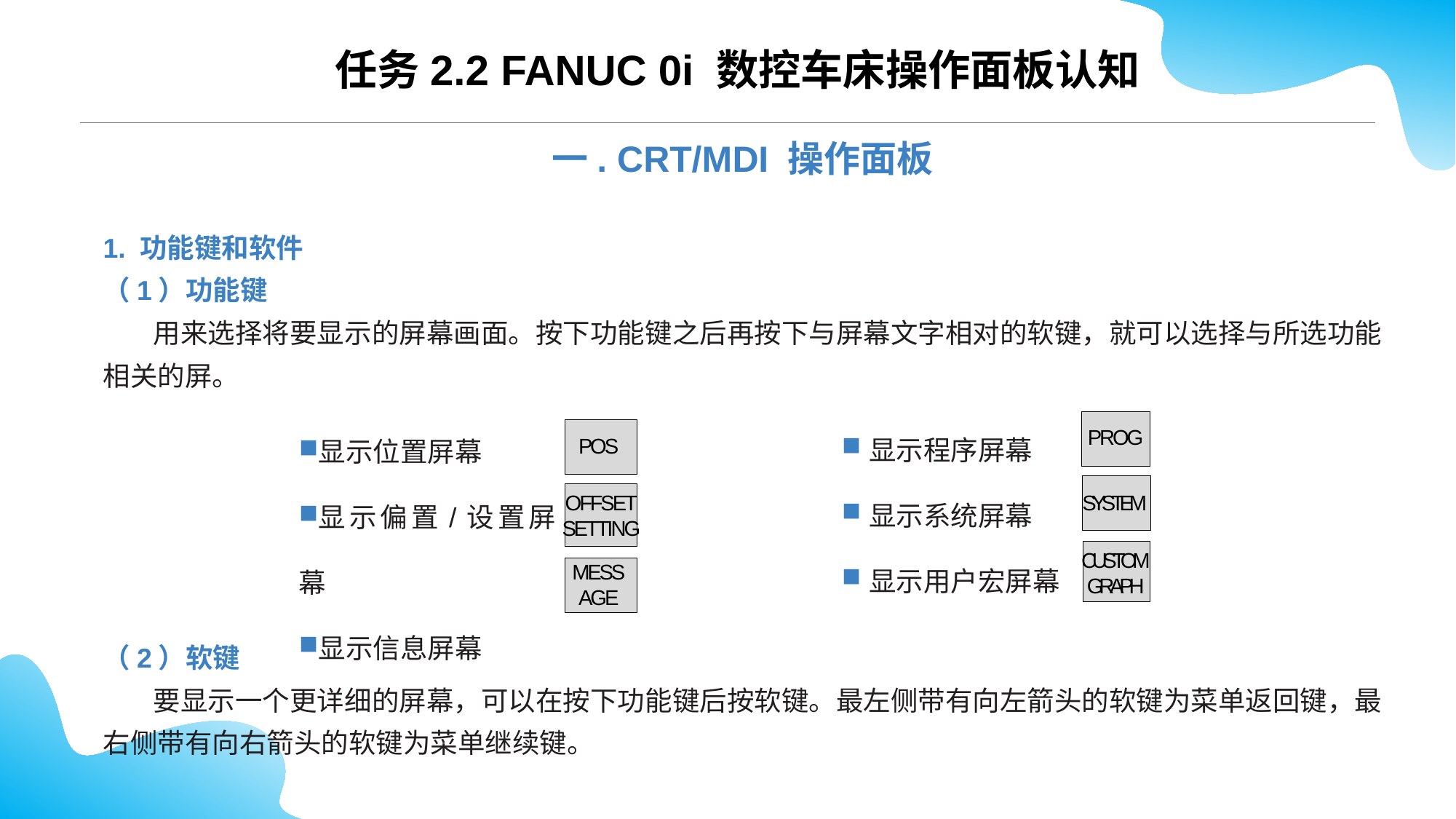

任务2.2 FANUC 0i 数控车床操作面板认知
一. CRT/MDI 操作面板
1. 功能键和软件
（1）功能键
       用来选择将要显示的屏幕画面。按下功能键之后再按下与屏幕文字相对的软键，就可以选择与所选功能相关的屏。

显示程序屏幕
显示系统屏幕
显示用户宏屏幕
PROG

SYSTEM

CUSTOM
GRAPH
显示位置屏幕
显示偏置/设置屏幕
显示信息屏幕

POS

OFFSET
SETTING
MESS
AGE

（2）软键
       要显示一个更详细的屏幕，可以在按下功能键后按软键。最左侧带有向左箭头的软键为菜单返回键，最右侧带有向右箭头的软键为菜单继续键。